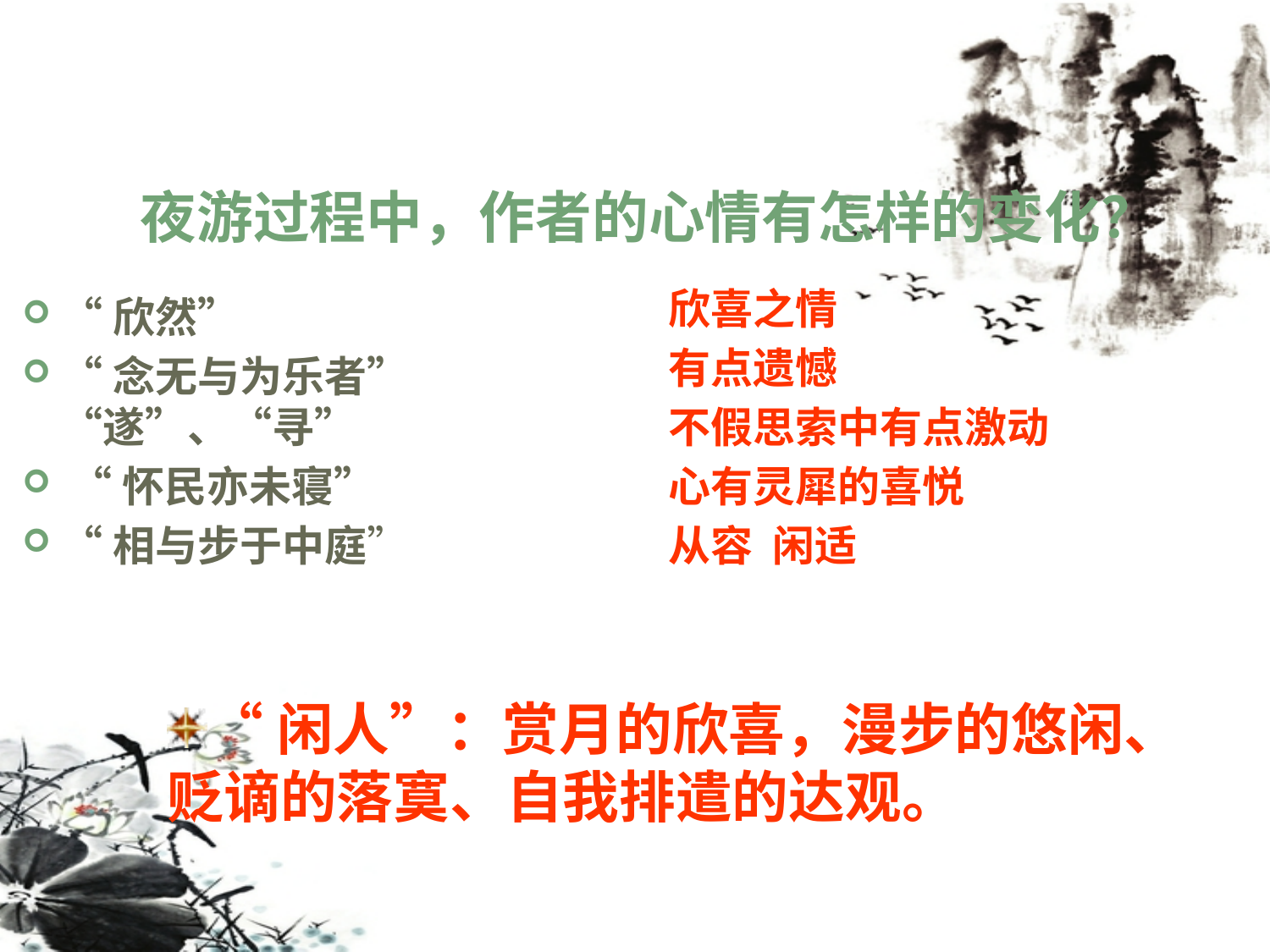

夜游过程中，作者的心情有怎样的变化？
欣喜之情
有点遗憾
不假思索中有点激动
心有灵犀的喜悦
从容  闲适
“欣然”
“念无与为乐者” “遂”、“寻”
 “怀民亦未寝”
“相与步于中庭”

“闲人”：赏月的欣喜，漫步的悠闲、贬谪的落寞、自我排遣的达观。